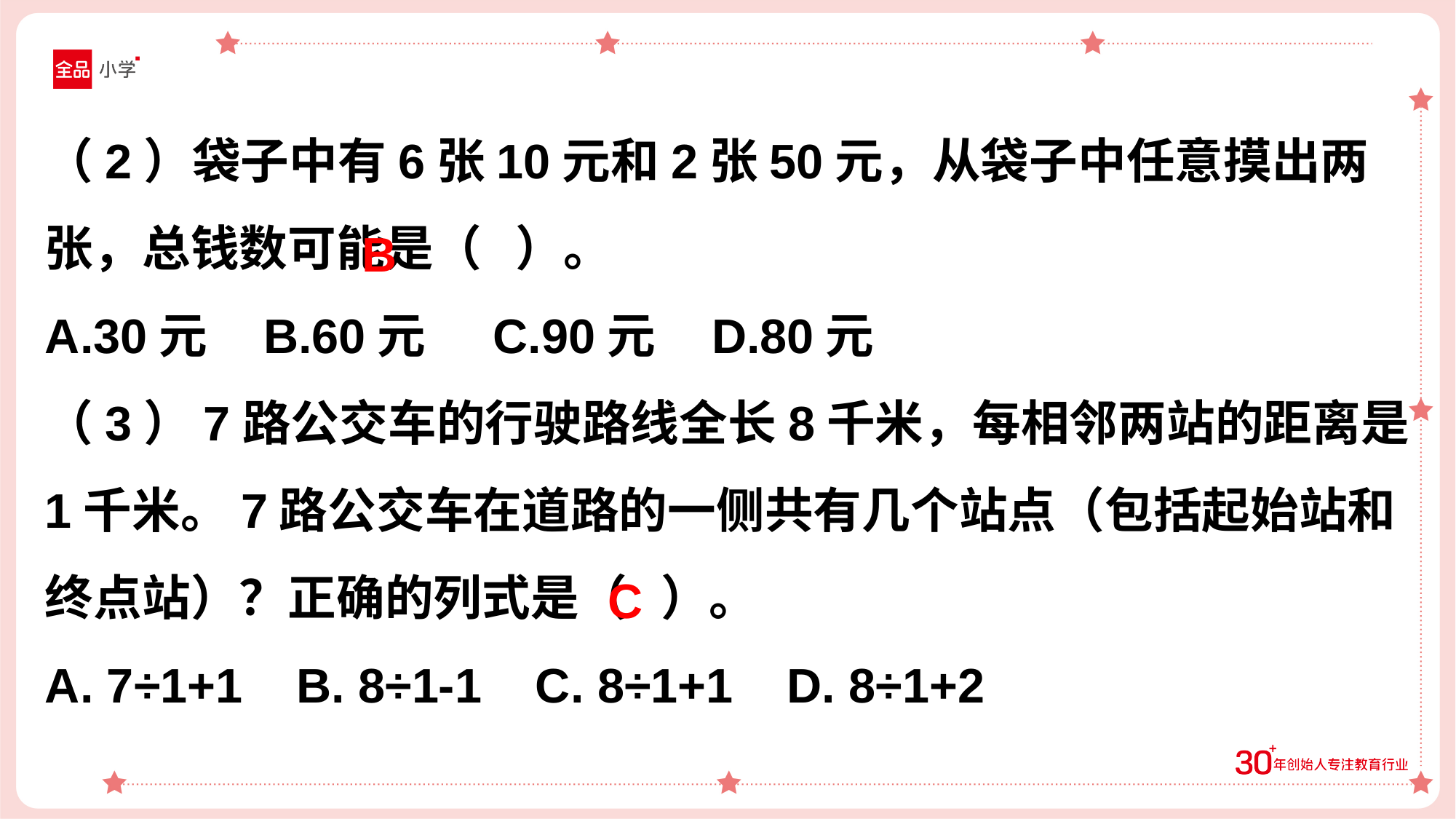

（2）袋子中有6张10元和2张50元，从袋子中任意摸出两张，总钱数可能是（   ）。
A.30元    B.60元     C.90元    D.80元
（3）7路公交车的行驶路线全长8千米，每相邻两站的距离是1千米。7路公交车在道路的一侧共有几个站点（包括起始站和终点站）？正确的列式是（   ）。
A. 7÷1+1    B. 8÷1-1    C. 8÷1+1    D. 8÷1+2
B
C